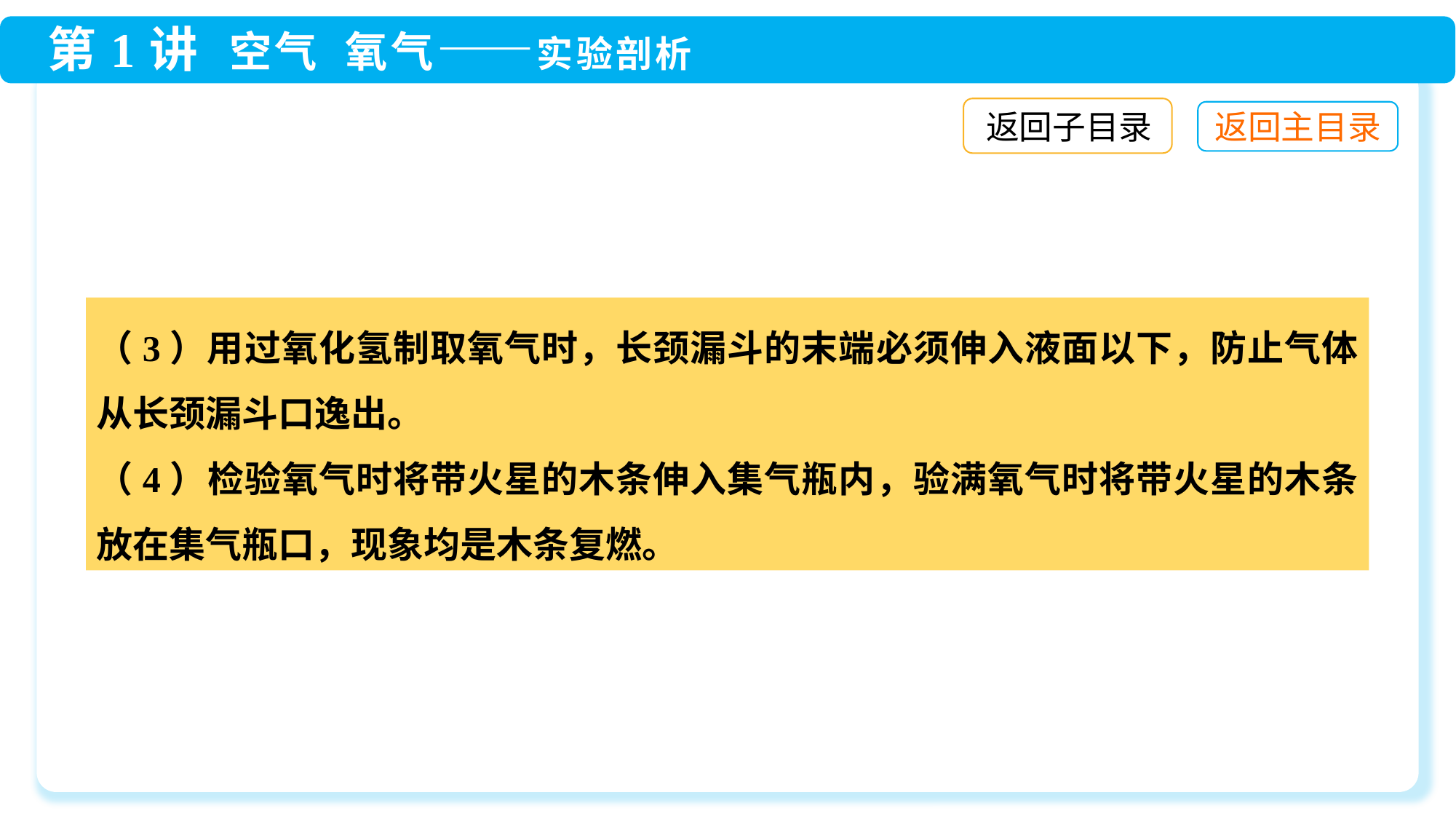

返回子目录
（3）用过氧化氢制取氧气时，长颈漏斗的末端必须伸入液面以下，防止气体从长颈漏斗口逸出。
（4）检验氧气时将带火星的木条伸入集气瓶内，验满氧气时将带火星的木条放在集气瓶口，现象均是木条复燃。